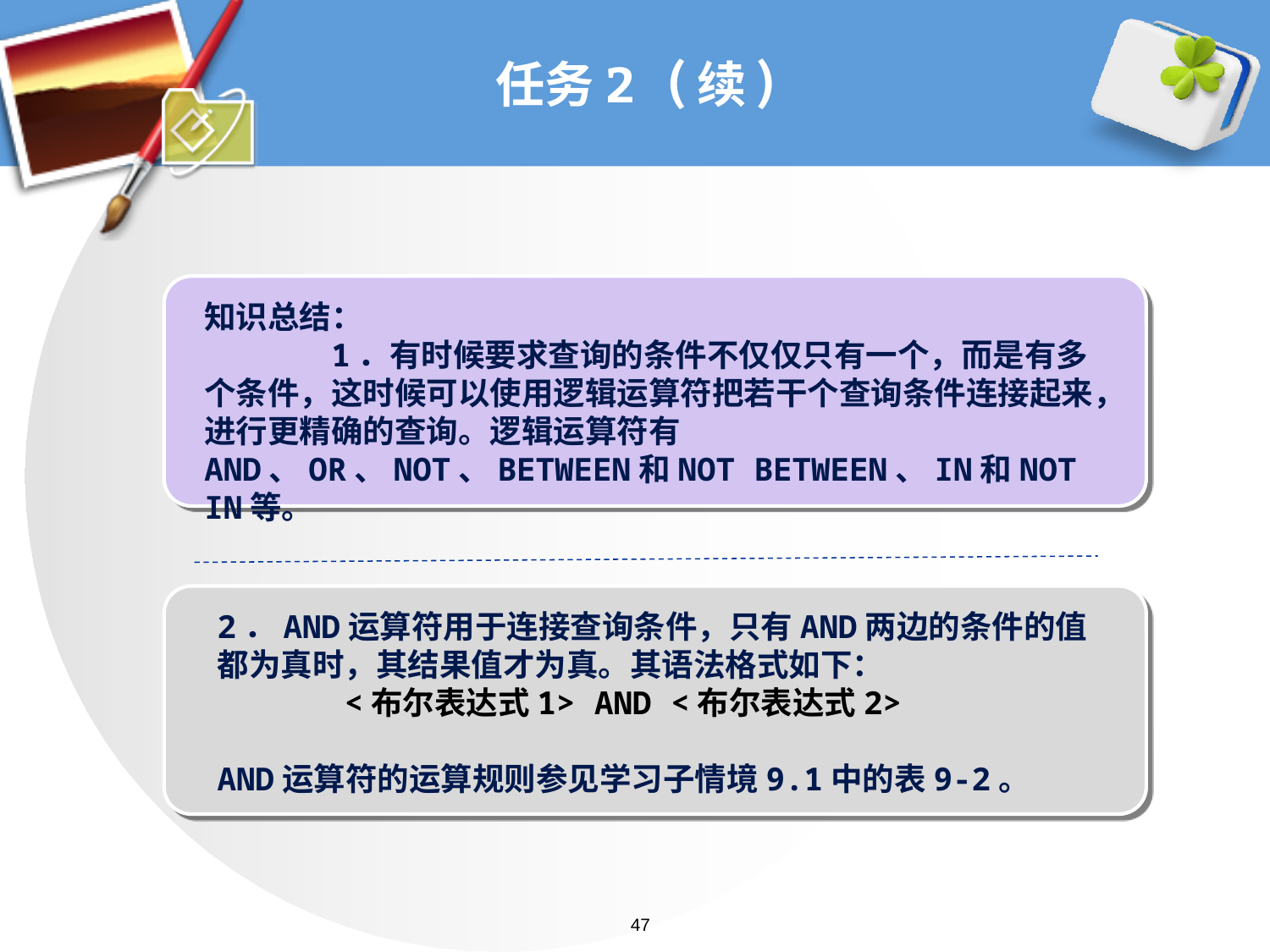

# 任务2    (续)

知识总结：
	1．有时候要求查询的条件不仅仅只有一个，而是有多个条件，这时候可以使用逻辑运算符把若干个查询条件连接起来，进行更精确的查询。逻辑运算符有AND、OR、NOT、BETWEEN和NOT BETWEEN、IN和NOT IN等。

2．AND运算符用于连接查询条件，只有AND两边的条件的值都为真时，其结果值才为真。其语法格式如下：
	<布尔表达式1> AND <布尔表达式2>

AND运算符的运算规则参见学习子情境9.1中的表9-2。
47